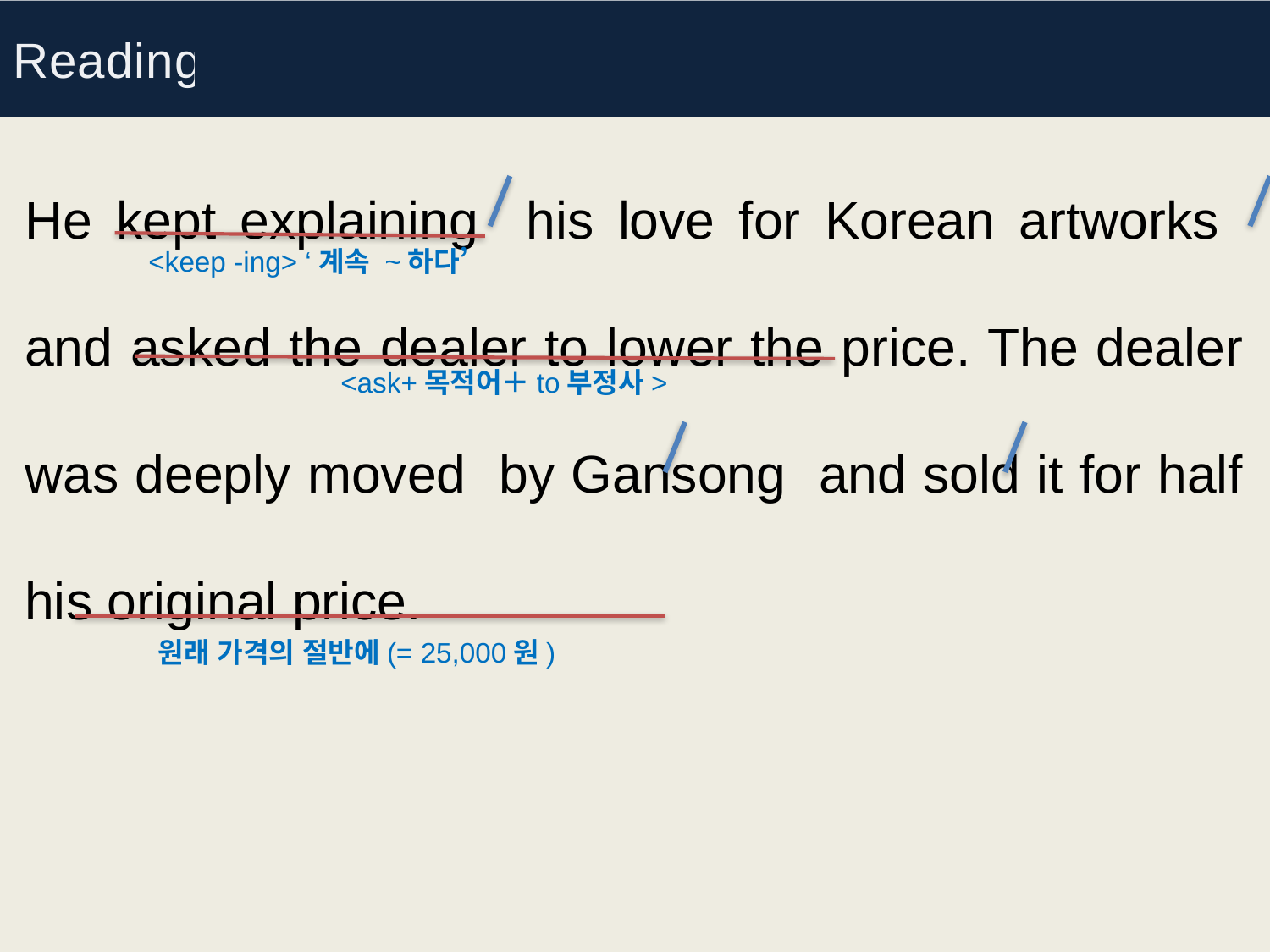

Reading
He kept explaining  his love for Korean artworks  and asked the dealer to lower the price. The dealer was deeply moved  by Gansong  and sold it for half his original price.
<keep -ing> ‘계속 ~하다’
<ask+목적어＋to부정사>
원래 가격의 절반에(= 25,000원)